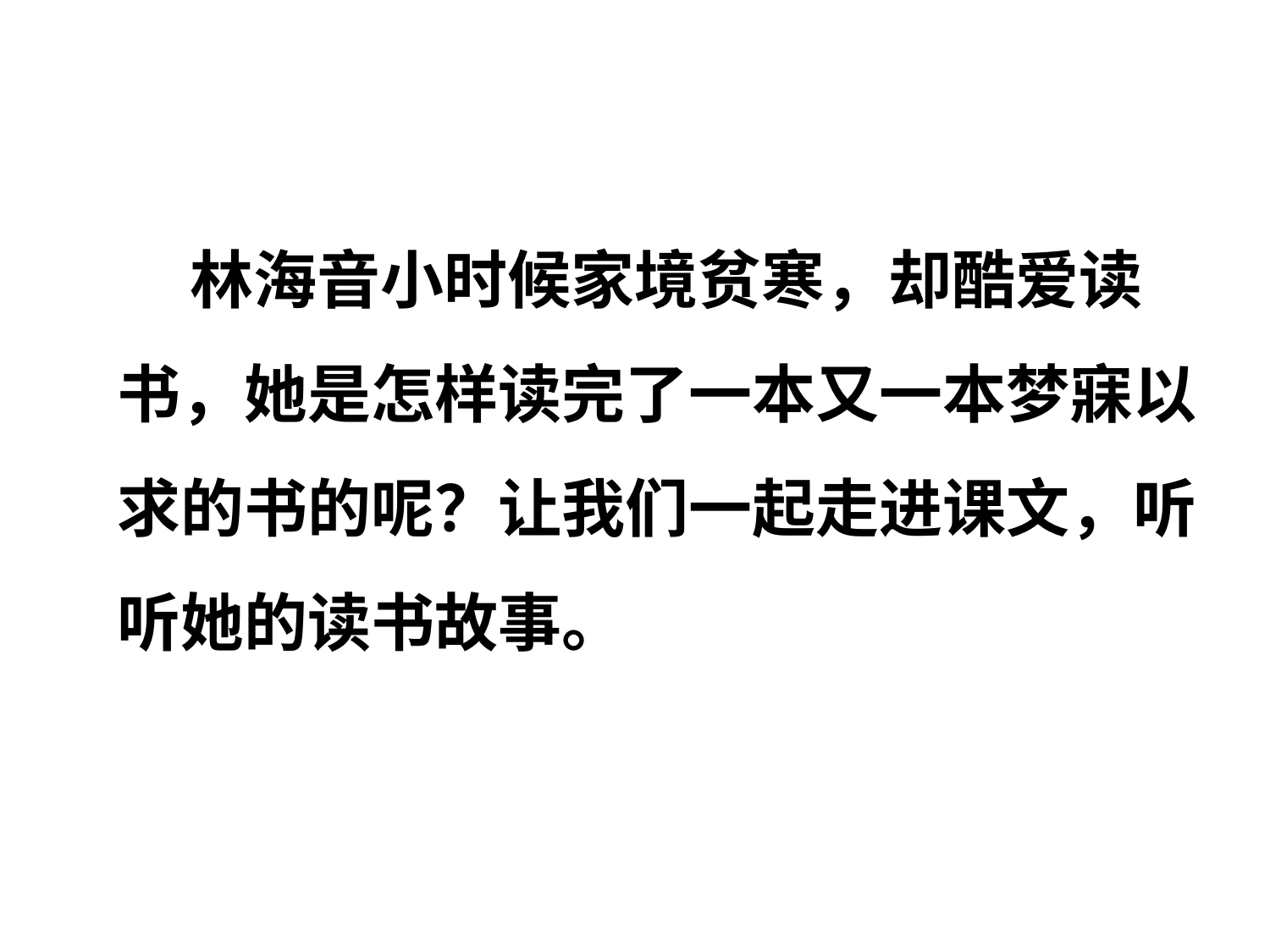

林海音小时候家境贫寒，却酷爱读书，她是怎样读完了一本又一本梦寐以求的书的呢？让我们一起走进课文，听听她的读书故事。